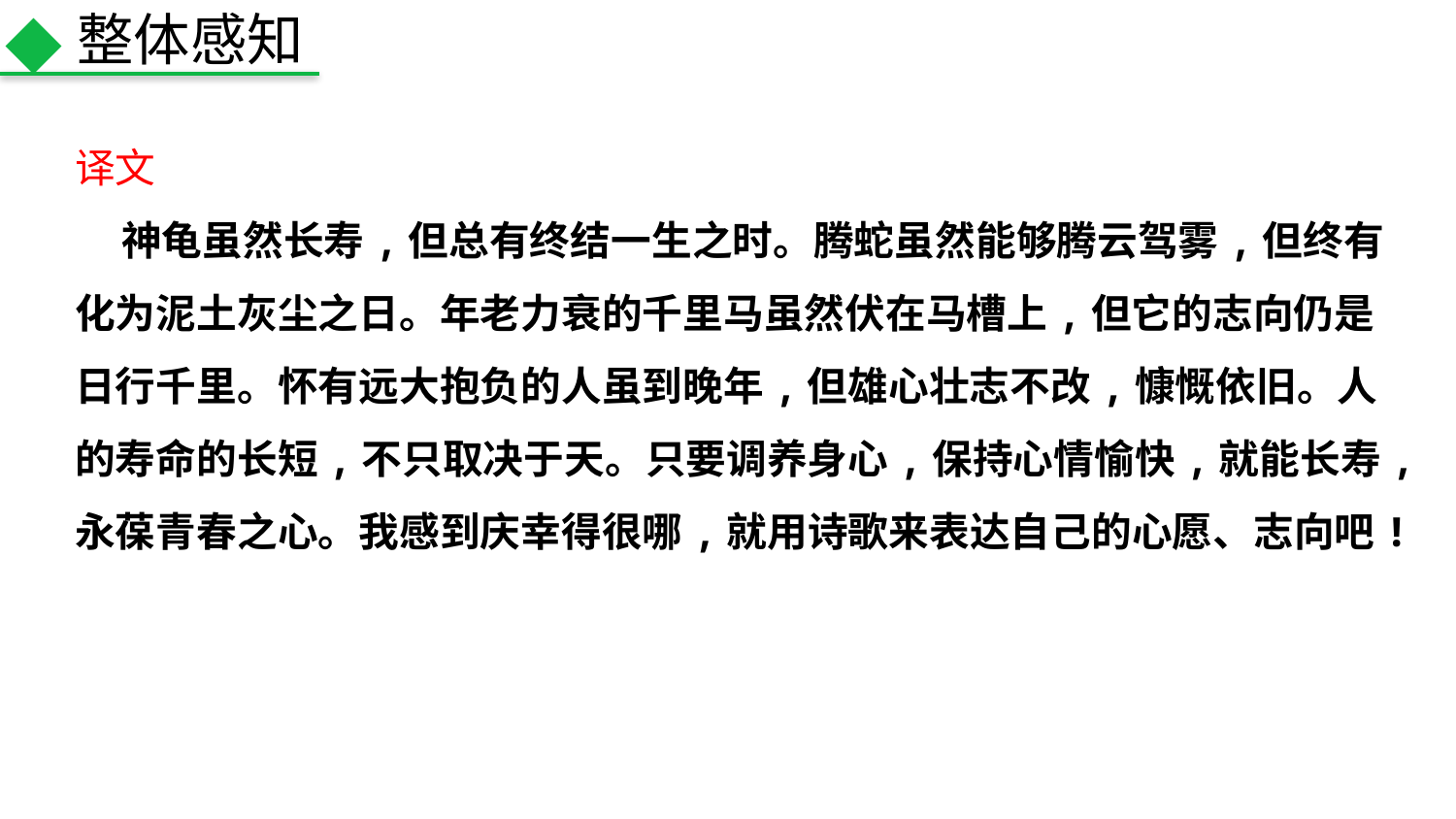

整体感知

译文
    神龟虽然长寿,但总有终结一生之时。腾蛇虽然能够腾云驾雾,但终有化为泥土灰尘之日。年老力衰的千里马虽然伏在马槽上,但它的志向仍是日行千里。怀有远大抱负的人虽到晚年,但雄心壮志不改,慷慨依旧。人的寿命的长短,不只取决于天。只要调养身心,保持心情愉快,就能长寿,永葆青春之心。我感到庆幸得很哪,就用诗歌来表达自己的心愿、志向吧!